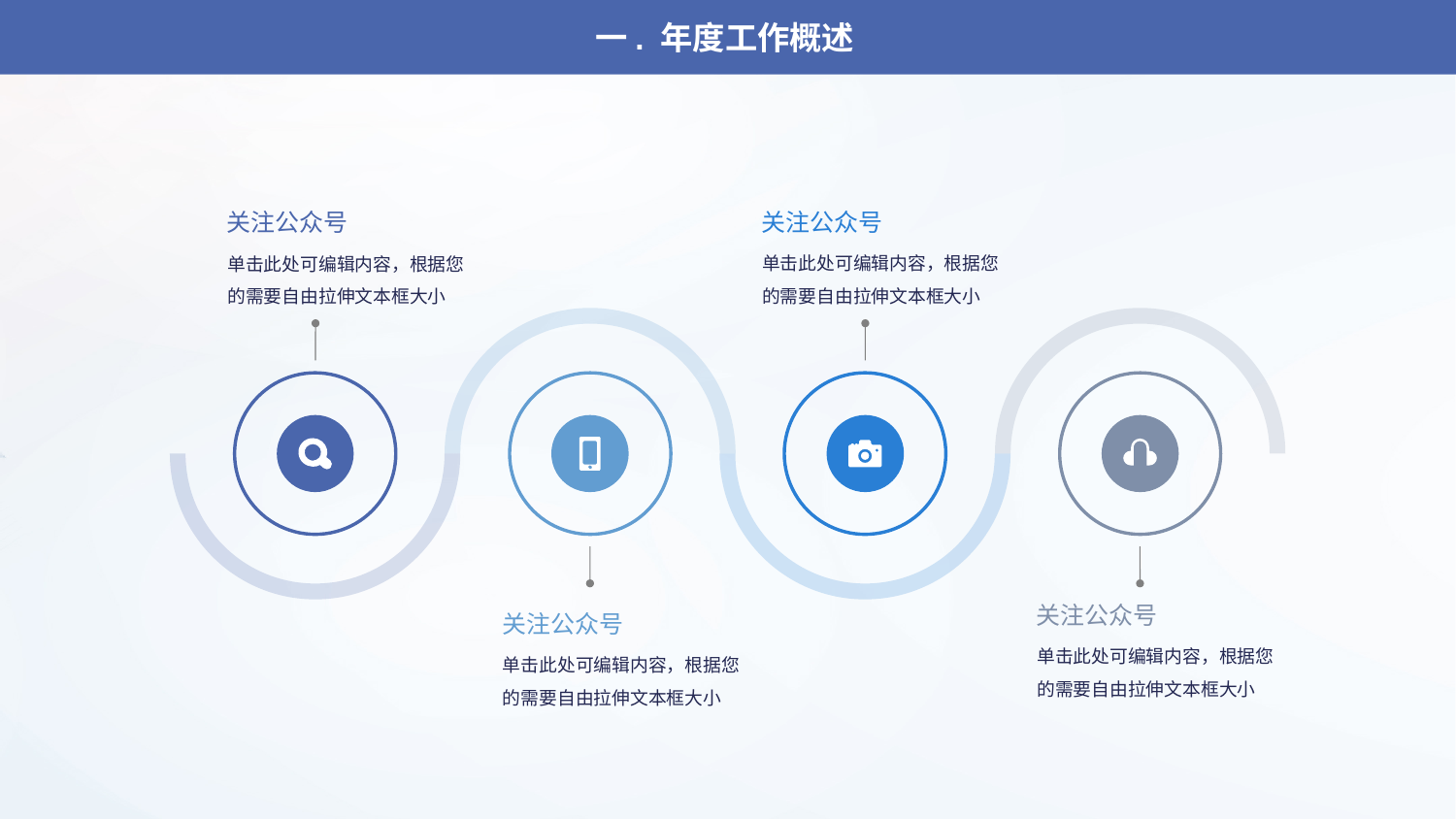

一. 年度工作概述
年度工作概述
关注公众号
关注公众号
单击此处可编辑内容，根据您的需要自由拉伸文本框大小
单击此处可编辑内容，根据您的需要自由拉伸文本框大小

关注公众号
关注公众号
单击此处可编辑内容，根据您的需要自由拉伸文本框大小
单击此处可编辑内容，根据您的需要自由拉伸文本框大小